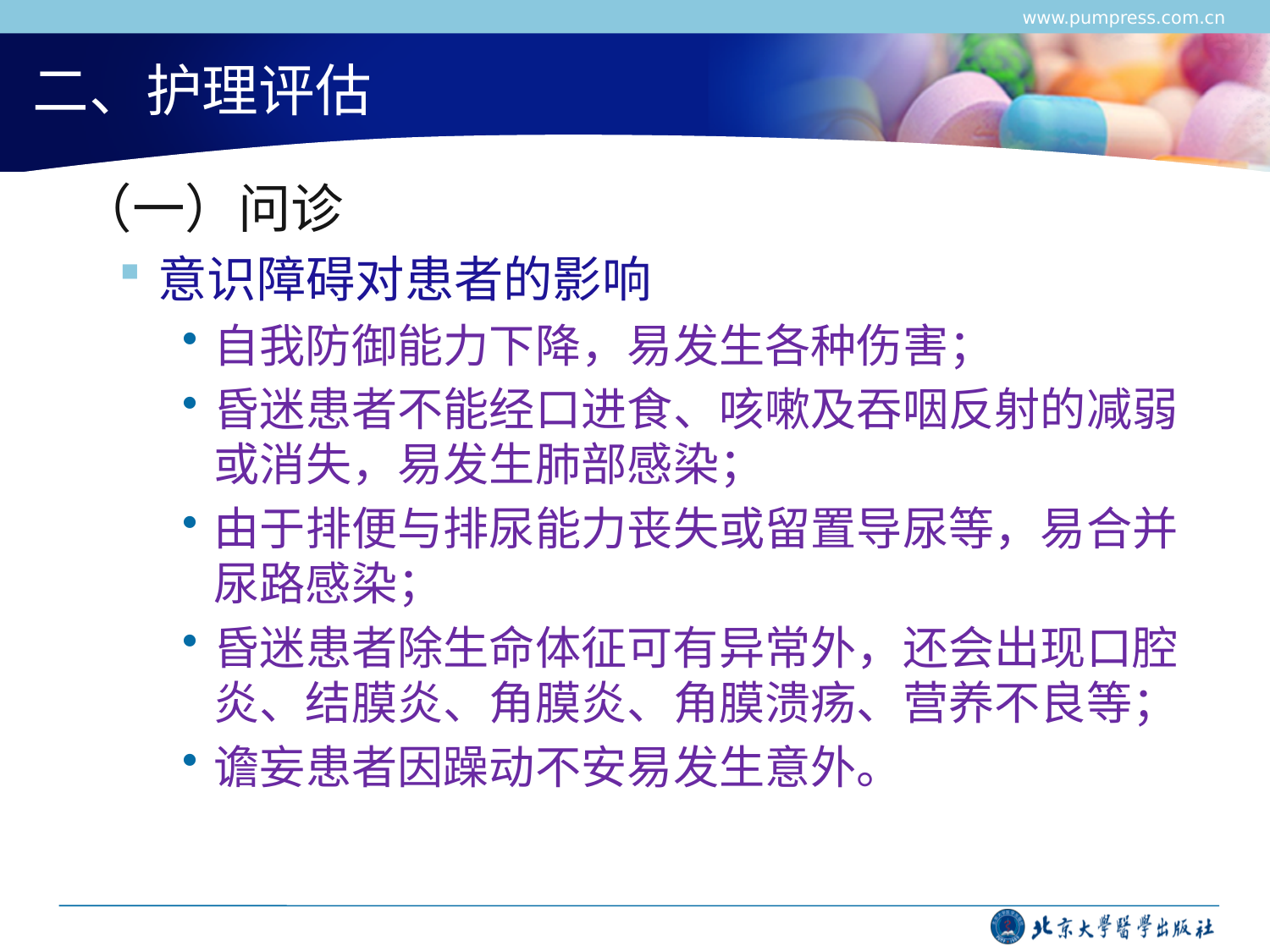

www.pumpress.com.cn
# 二、护理评估
 （一）问诊
意识障碍对患者的影响
自我防御能力下降，易发生各种伤害；
昏迷患者不能经口进食、咳嗽及吞咽反射的减弱或消失，易发生肺部感染；
由于排便与排尿能力丧失或留置导尿等，易合并尿路感染；
昏迷患者除生命体征可有异常外，还会出现口腔炎、结膜炎、角膜炎、角膜溃疡、营养不良等；
谵妄患者因躁动不安易发生意外。